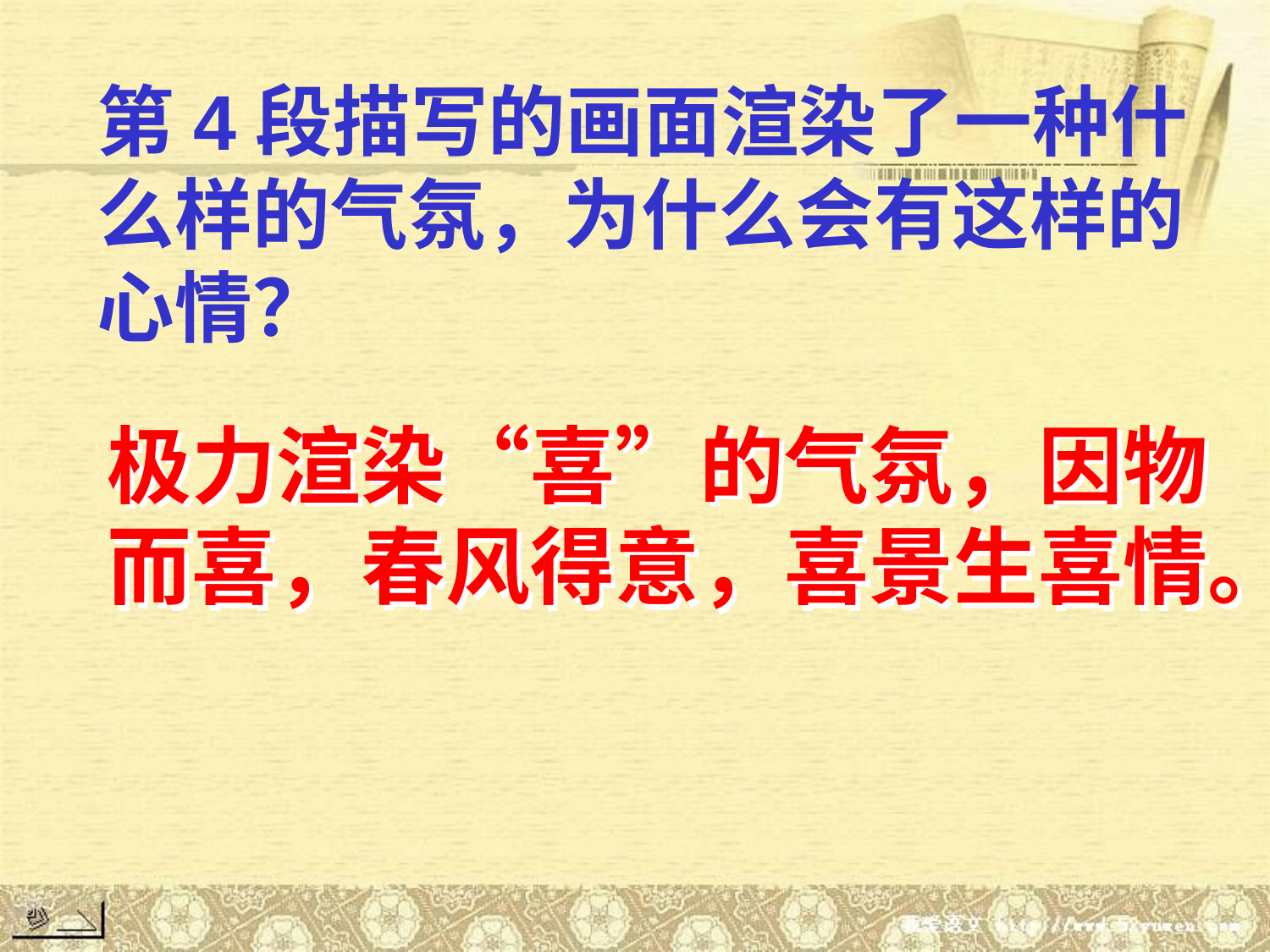

第4段描写的画面渲染了一种什么样的气氛，为什么会有这样的心情？

极力渲染“喜”的气氛，因物而喜，春风得意，喜景生喜情。